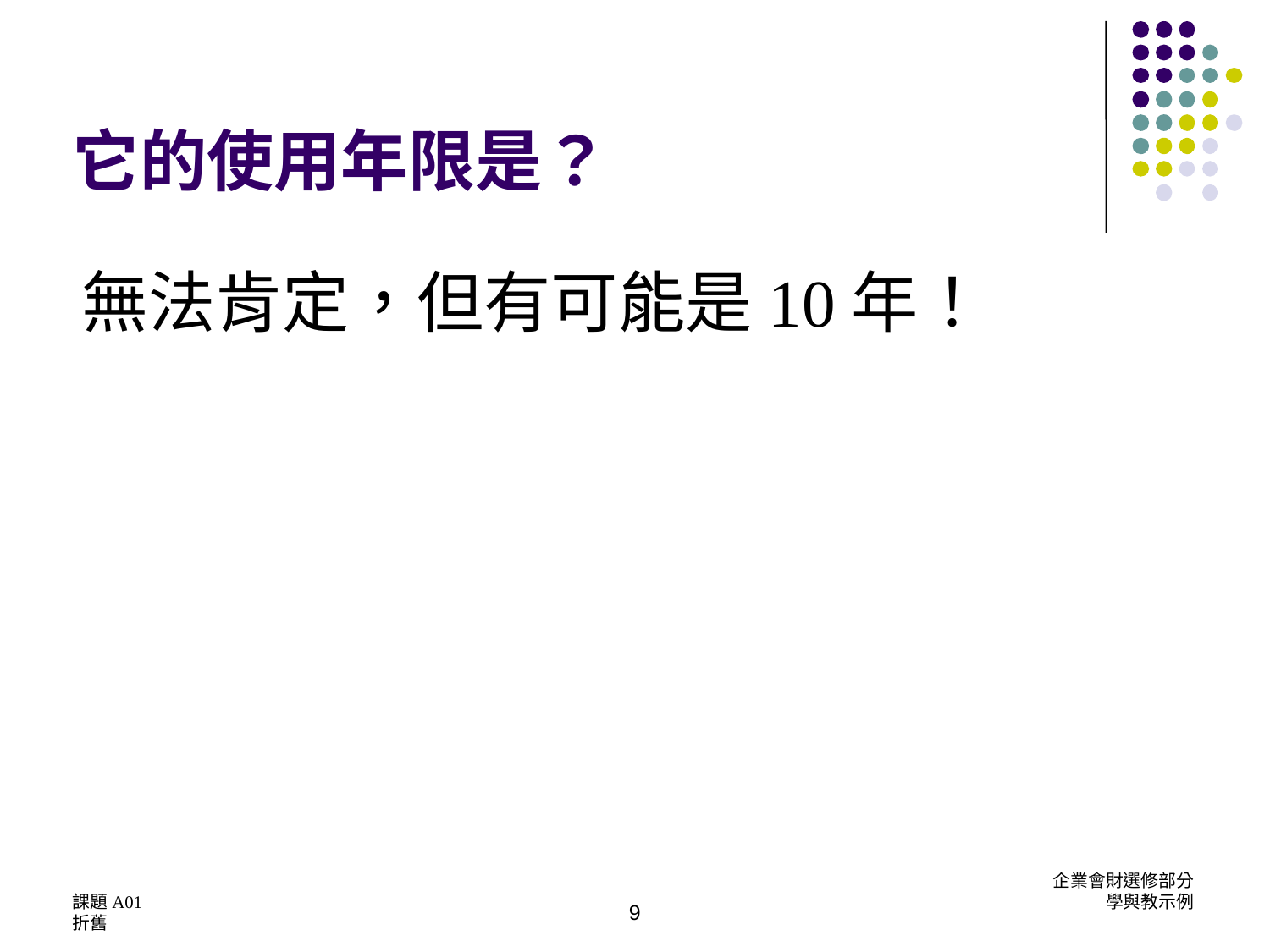

# 它的使用年限是？
無法肯定，但有可能是10年！

課題A01
折舊
企業會財選修部分
學與教示例

9